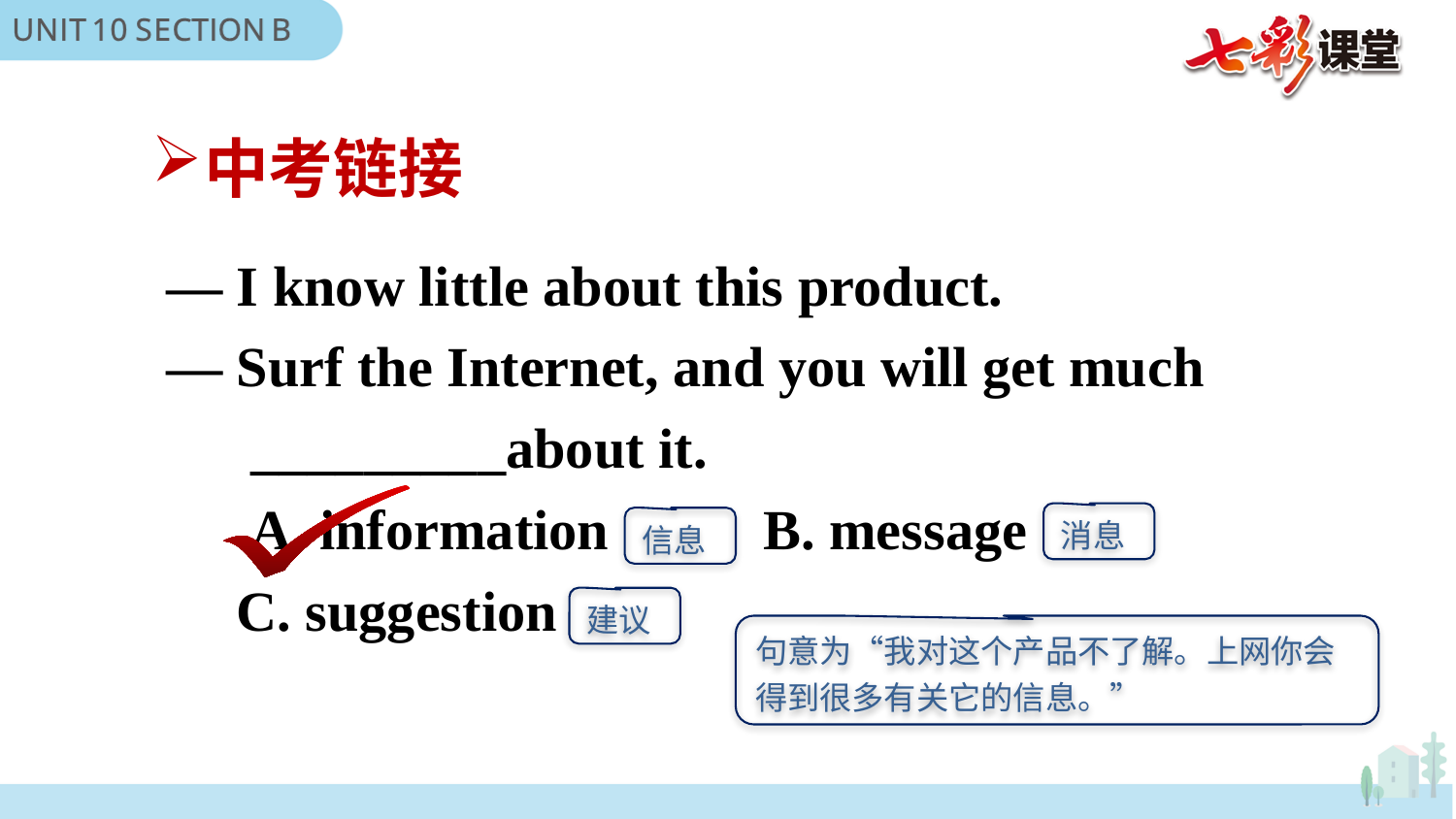

中考链接
— I know little about this product.
— Surf the Internet, and you will get much
      _________about it.
      A. information           B. message
     C. suggestion

消息
信息
建议
句意为“我对这个产品不了解。上网你会得到很多有关它的信息。”